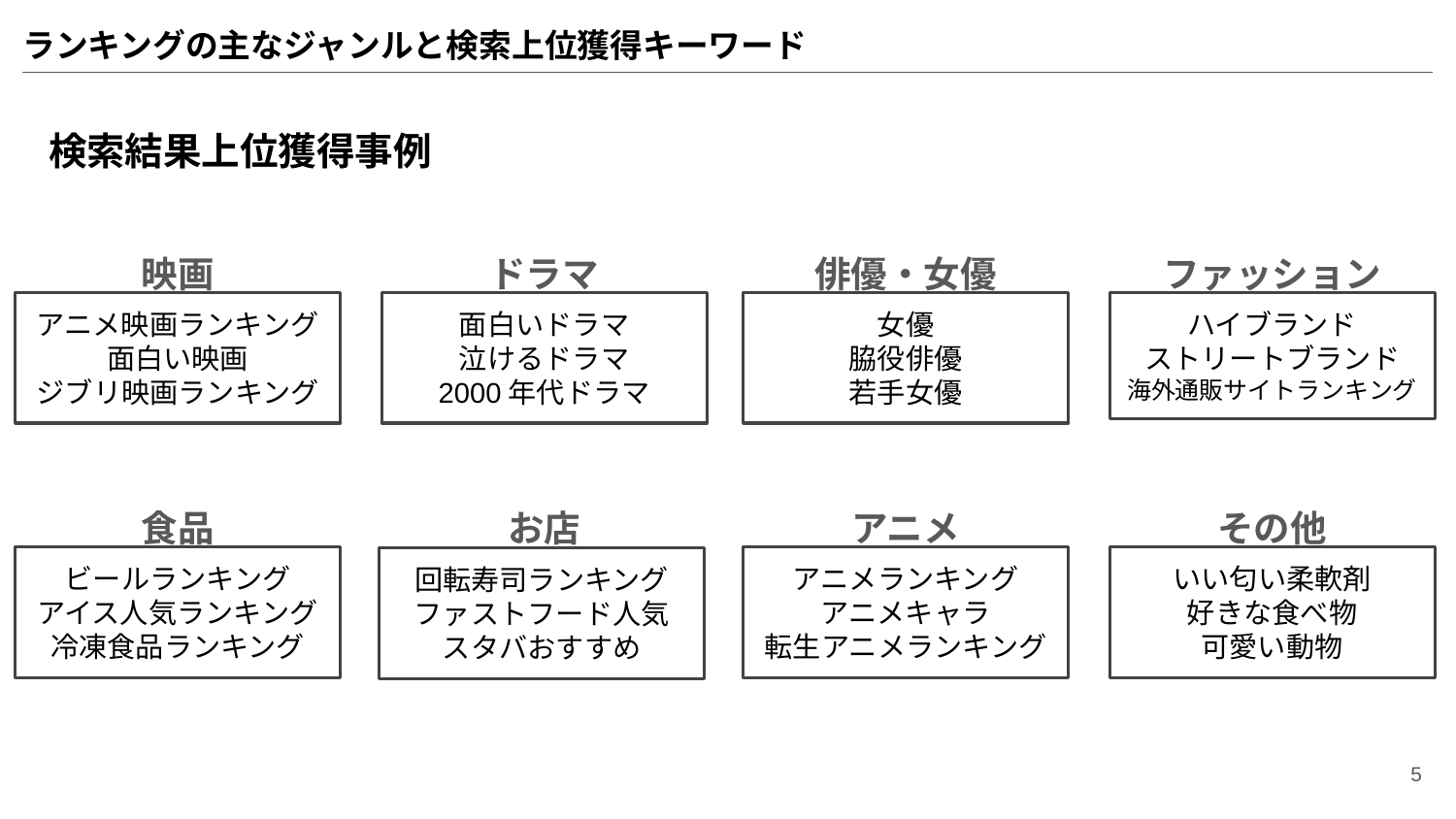

# ランキングの主なジャンルと検索上位獲得キーワード
検索結果上位獲得事例
映画
ドラマ
俳優・女優
ファッション
アニメ映画ランキング
面白い映画
ジブリ映画ランキング
面白いドラマ
泣けるドラマ
2000年代ドラマ
女優
脇役俳優
若手女優
ハイブランド
ストリートブランド
海外通販サイトランキング

食品
お店
アニメ
その他
ビールランキング
アイス人気ランキング
冷凍食品ランキング
アニメランキング
アニメキャラ
転生アニメランキング
いい匂い柔軟剤
好きな食べ物
可愛い動物
回転寿司ランキング
ファストフード人気
スタバおすすめ

5